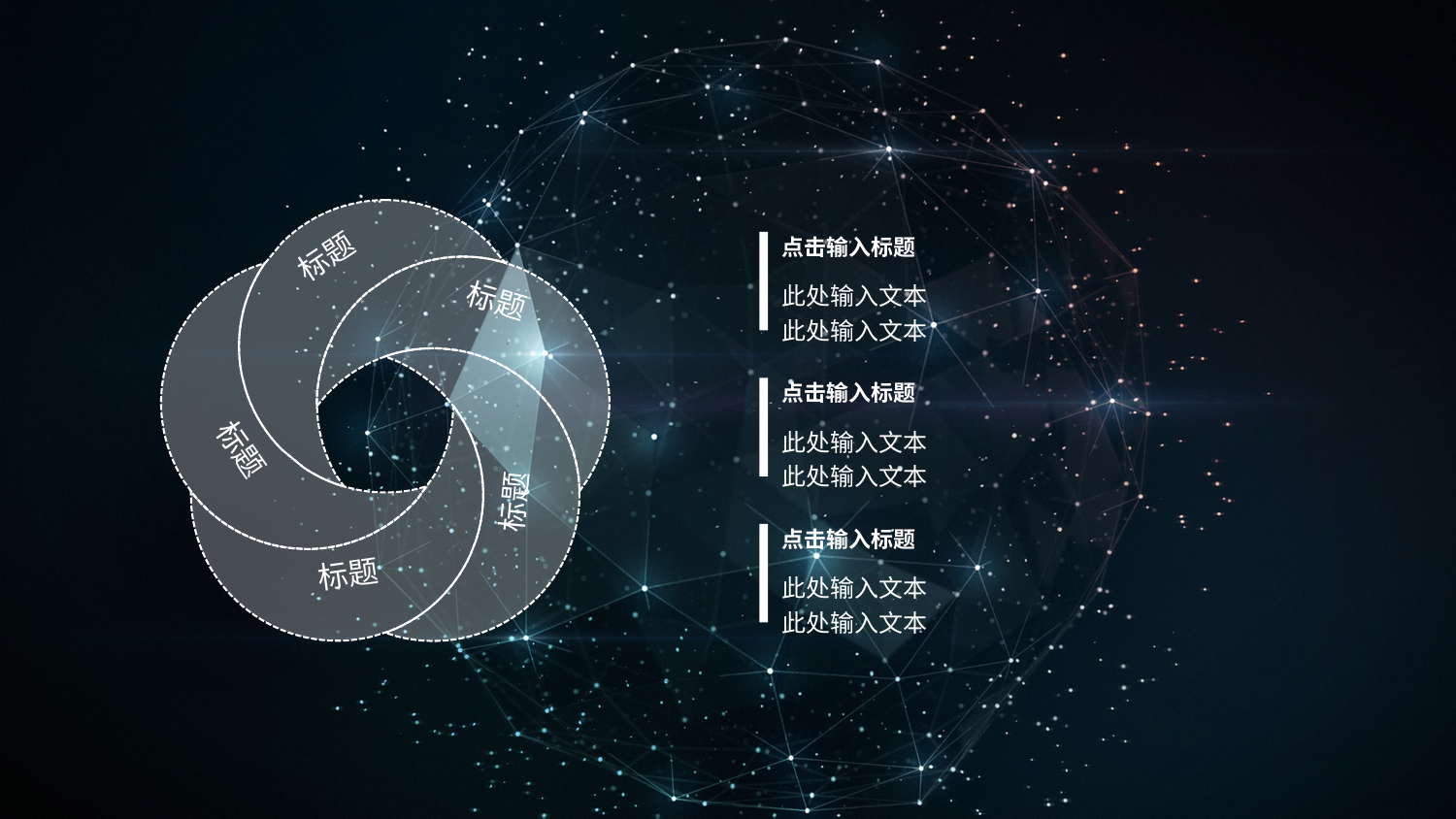

标题
点击输入标题
此处输入文本
此处输入文本

标题
标题
点击输入标题
此处输入文本
此处输入文本

标题
标题
点击输入标题
此处输入文本
此处输入文本